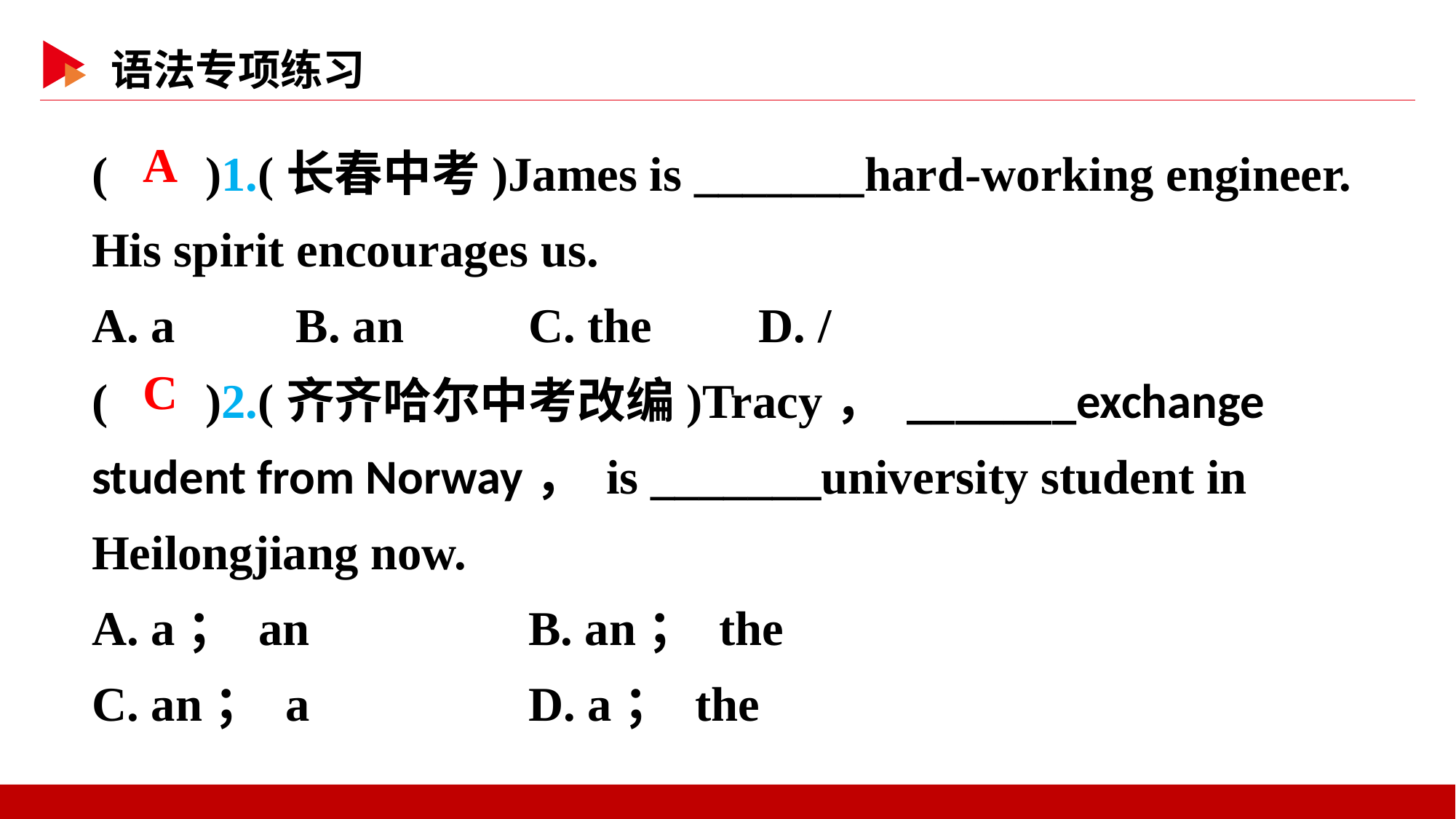

(        )1.(长春中考)James is _______hard-working engineer. His spirit encourages us.
A. a　　B. an		C. the      	 D. /
(        )2.(齐齐哈尔中考改编)Tracy， _______exchange student from Norway， is _______university student in Heilongjiang now.
A. a； an                	B. an； the
C. an； a              	D. a； the
   A
   C